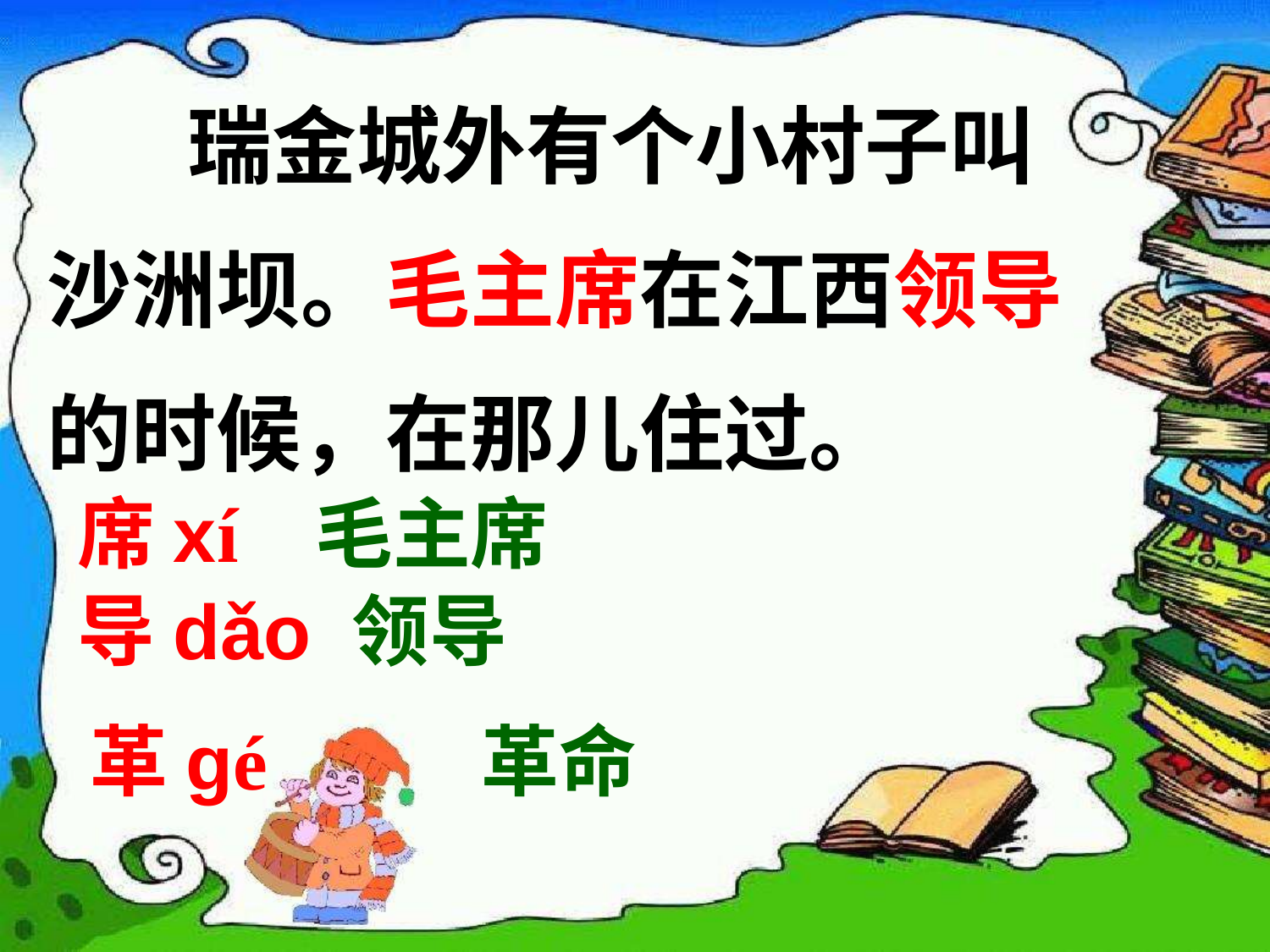

瑞金城外有个小村子叫
沙洲坝。毛主席在江西领导
的时候，在那儿住过。
席xí   毛主席
导dǎo 领导

革gé          革命